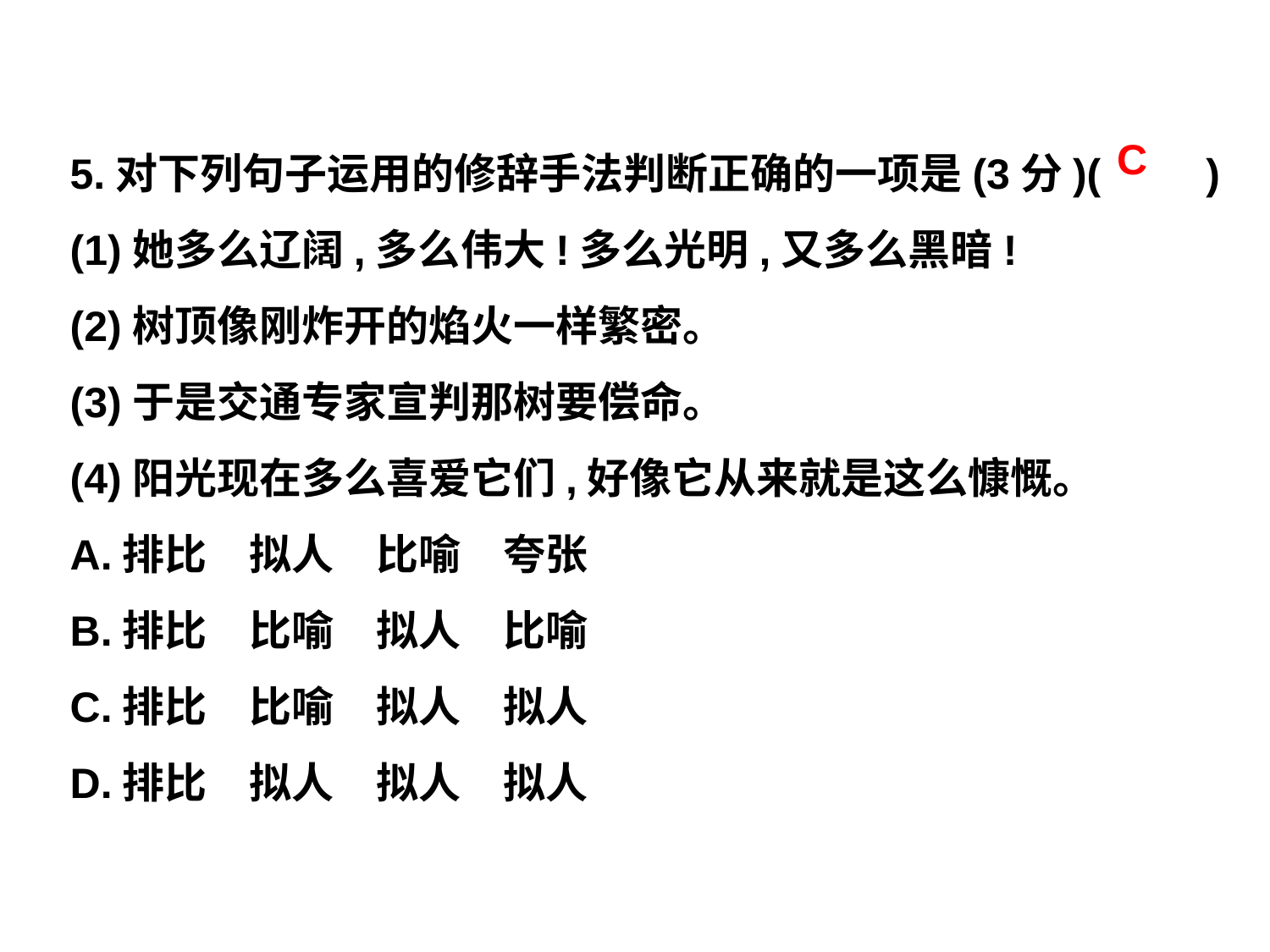

5.对下列句子运用的修辞手法判断正确的一项是(3分)(　　)
(1)她多么辽阔,多么伟大!多么光明,又多么黑暗!
(2)树顶像刚炸开的焰火一样繁密。
(3)于是交通专家宣判那树要偿命。
(4)阳光现在多么喜爱它们,好像它从来就是这么慷慨。
A.排比　拟人　比喻　夸张
B.排比　比喻　拟人　比喻
C.排比　比喻　拟人　拟人
D.排比　拟人　拟人　拟人
C